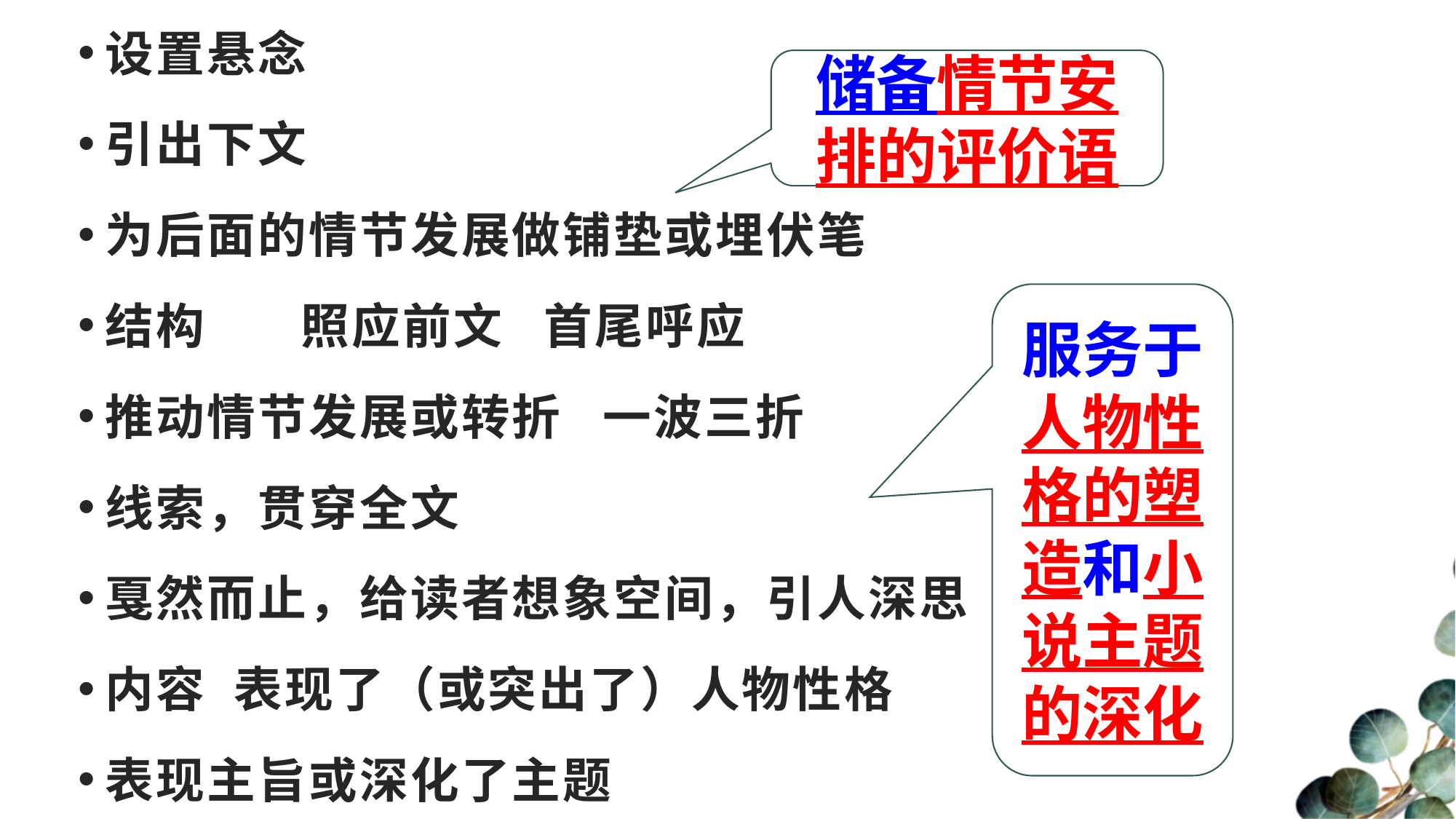

设置悬念
引出下文
为后面的情节发展做铺垫或埋伏笔
结构       照应前文   首尾呼应
推动情节发展或转折   一波三折
线索，贯穿全文
戛然而止，给读者想象空间，引人深思
内容  表现了（或突出了）人物性格
表现主旨或深化了主题

储备情节安排的评价语
服务于人物性格的塑造和小说主题的深化